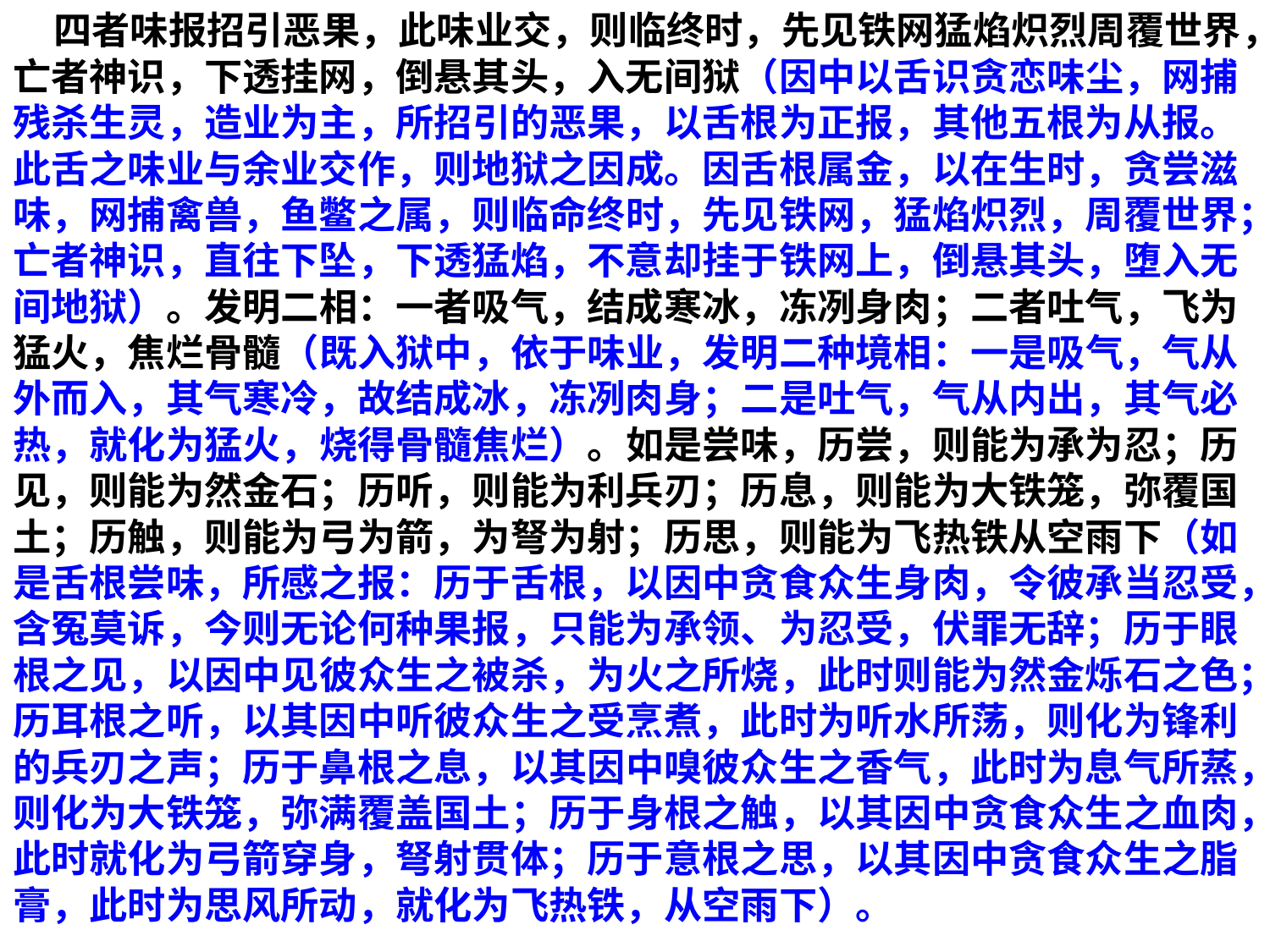

四者味报招引恶果，此味业交，则临终时，先见铁网猛焰炽烈周覆世界，亡者神识，下透挂网，倒悬其头，入无间狱（因中以舌识贪恋味尘，网捕残杀生灵，造业为主，所招引的恶果，以舌根为正报，其他五根为从报。此舌之味业与余业交作，则地狱之因成。因舌根属金，以在生时，贪尝滋味，网捕禽兽，鱼鳖之属，则临命终时，先见铁网，猛焰炽烈，周覆世界；亡者神识，直往下坠，下透猛焰，不意却挂于铁网上，倒悬其头，堕入无间地狱）。发明二相：一者吸气，结成寒冰，冻冽身肉；二者吐气，飞为猛火，焦烂骨髓（既入狱中，依于味业，发明二种境相：一是吸气，气从外而入，其气寒冷，故结成冰，冻冽肉身；二是吐气，气从内出，其气必热，就化为猛火，烧得骨髓焦烂）。如是尝味，历尝，则能为承为忍；历见，则能为然金石；历听，则能为利兵刃；历息，则能为大铁笼，弥覆国土；历触，则能为弓为箭，为弩为射；历思，则能为飞热铁从空雨下（如是舌根尝味，所感之报：历于舌根，以因中贪食众生身肉，令彼承当忍受，含冤莫诉，今则无论何种果报，只能为承领、为忍受，伏罪无辞；历于眼根之见，以因中见彼众生之被杀，为火之所烧，此时则能为然金烁石之色；历耳根之听，以其因中听彼众生之受烹煮，此时为听水所荡，则化为锋利的兵刃之声；历于鼻根之息，以其因中嗅彼众生之香气，此时为息气所蒸，则化为大铁笼，弥满覆盖国土；历于身根之触，以其因中贪食众生之血肉，此时就化为弓箭穿身，弩射贯体；历于意根之思，以其因中贪食众生之脂膏，此时为思风所动，就化为飞热铁，从空雨下）。